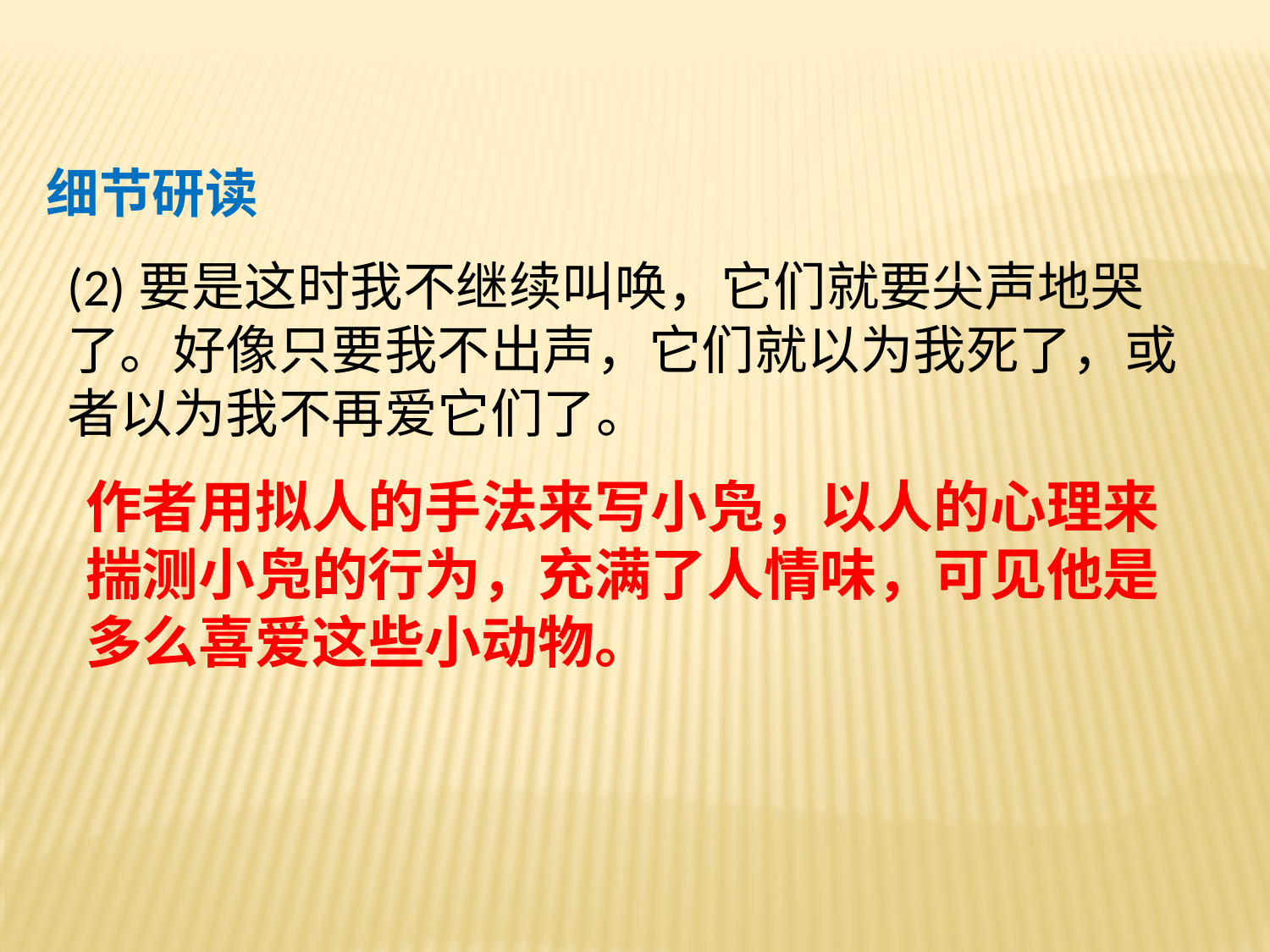

细节研读
(2)要是这时我不继续叫唤，它们就要尖声地哭了。好像只要我不出声，它们就以为我死了，或者以为我不再爱它们了。

作者用拟人的手法来写小凫，以人的心理来揣测小凫的行为，充满了人情味，可见他是多么喜爱这些小动物。